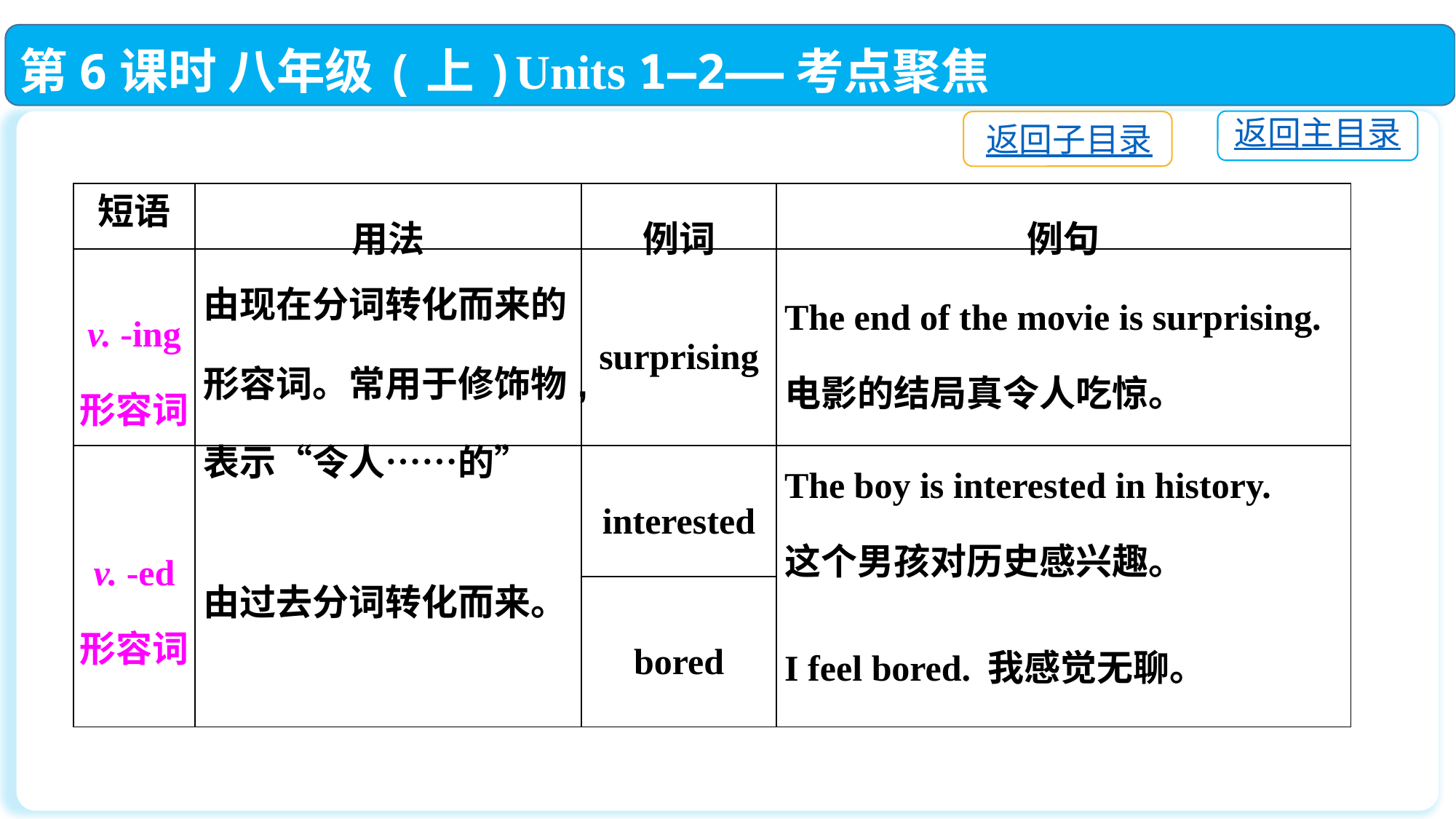

第6课时 八年级(上)Units 1—2——考点聚焦

返回主目录

返回子目录
| 短语 | 用法 | 例词 | 例句 |
| --- | --- | --- | --- |
| v. -ing 形容词 | 由现在分词转化而来的形容词。常用于修饰物,表示“令人……的” | surprising | The end of the movie is surprising. 电影的结局真令人吃惊。 |
| v. -ed 形容词 | 由过去分词转化而来。 | interested | The boy is interested in history. 这个男孩对历史感兴趣。 |
|  |  |  | I feel bored. 我感觉无聊。 |
|  |  | bored |  |